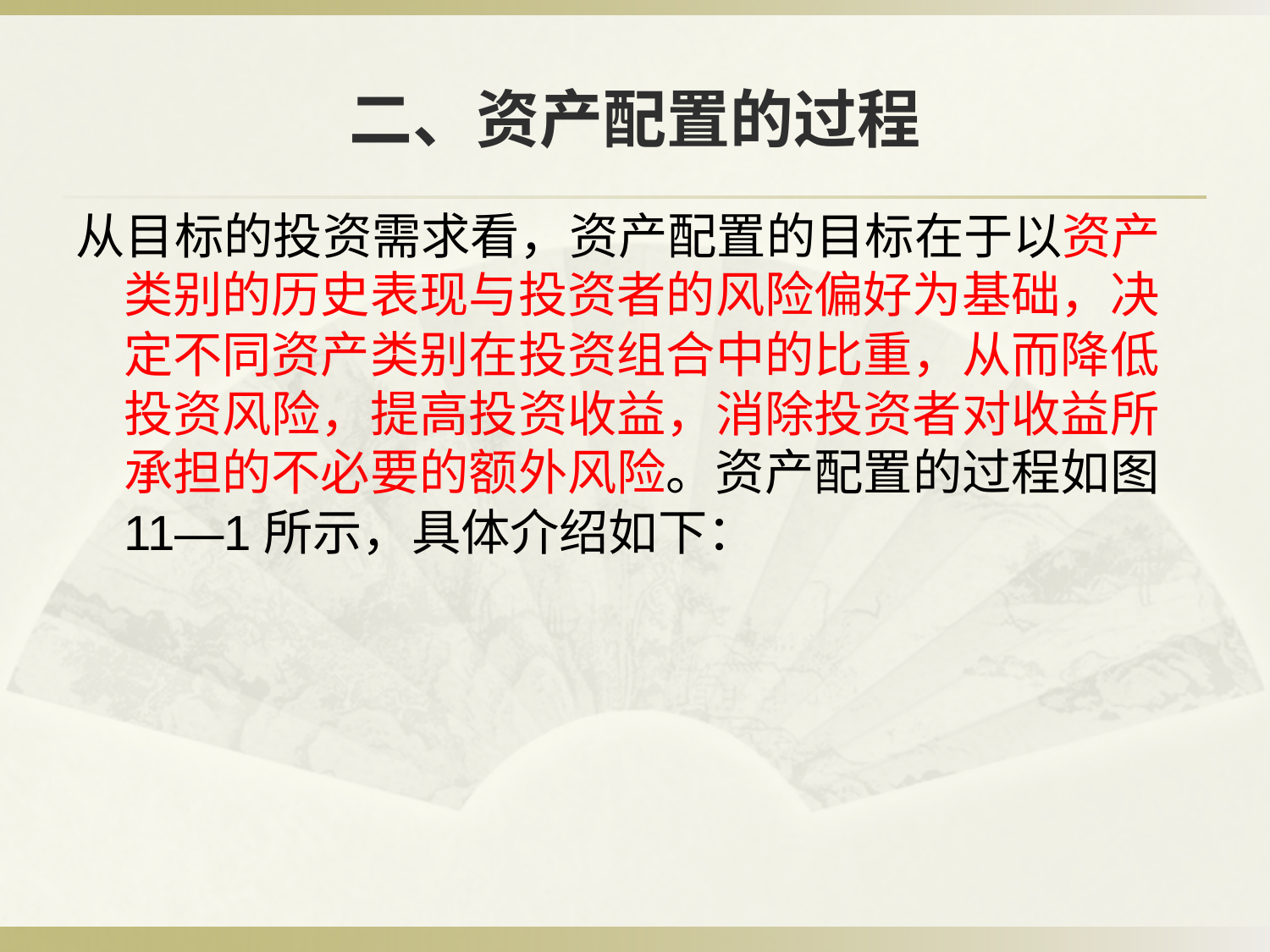

# 二、资产配置的过程
从目标的投资需求看，资产配置的目标在于以资产类别的历史表现与投资者的风险偏好为基础，决定不同资产类别在投资组合中的比重，从而降低投资风险，提高投资收益，消除投资者对收益所承担的不必要的额外风险。资产配置的过程如图11—1所示，具体介绍如下：